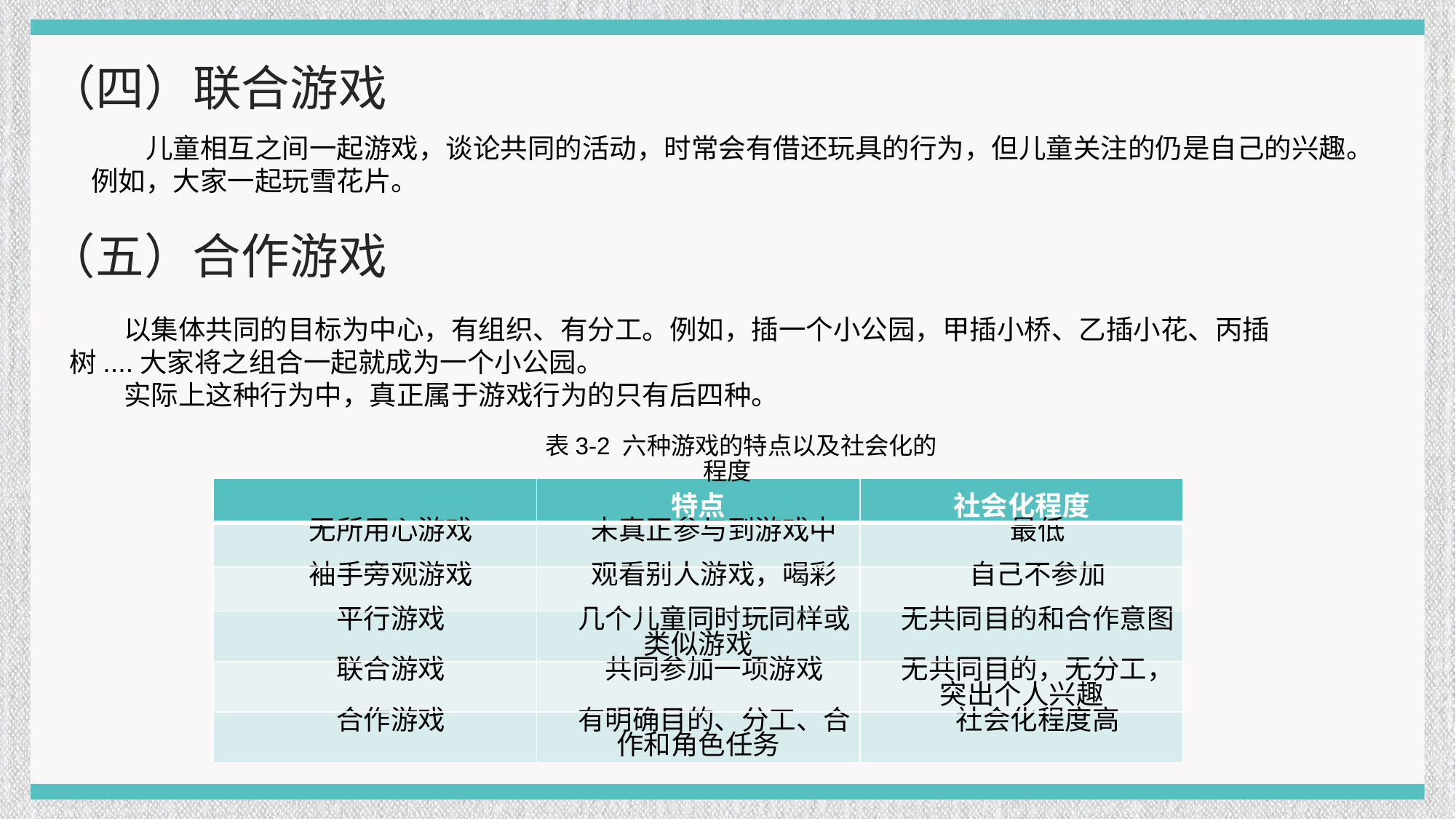

（四）联合游戏
儿童相互之间一起游戏，谈论共同的活动，时常会有借还玩具的行为，但儿童关注的仍是自己的兴趣。例如，大家一起玩雪花片。
（五）合作游戏
以集体共同的目标为中心，有组织、有分工。例如，插一个小公园，甲插小桥、乙插小花、丙插树....大家将之组合一起就成为一个小公园。
实际上这种行为中，真正属于游戏行为的只有后四种。
表3-2 六种游戏的特点以及社会化的程度
|  | 特点 | 社会化程度 |
| --- | --- | --- |
| 无所用心游戏 | 未真正参与到游戏中 | 最低 |
| 袖手旁观游戏 | 观看别人游戏，喝彩 | 自己不参加 |
| 平行游戏 | 几个儿童同时玩同样或类似游戏 | 无共同目的和合作意图 |
| 联合游戏 | 共同参加一项游戏 | 无共同目的，无分工，突出个人兴趣 |
| 合作游戏 | 有明确目的、分工、合作和角色任务 | 社会化程度高 |